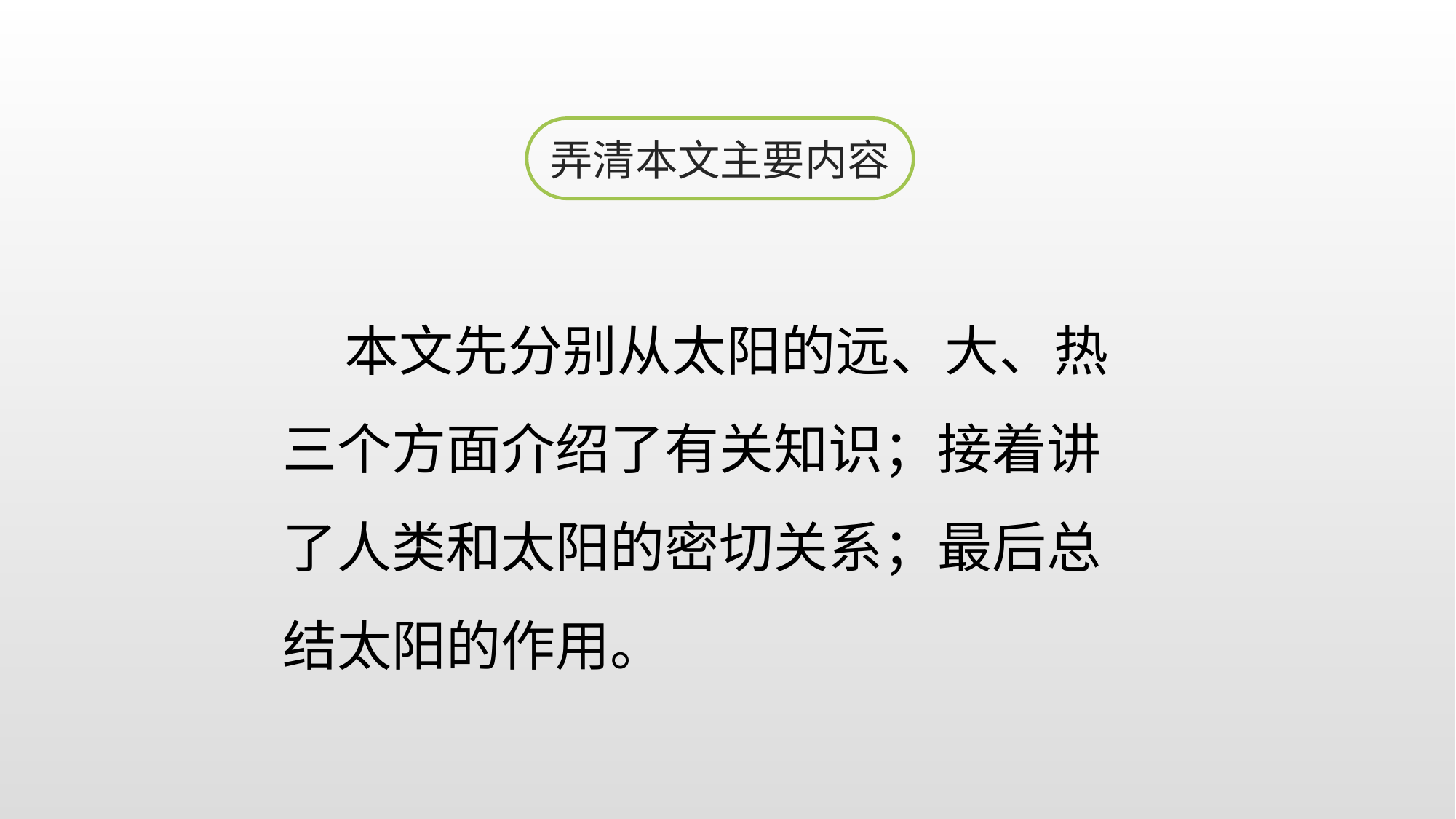

弄清本文主要内容
    本文先分别从太阳的远、大、热三个方面介绍了有关知识；接着讲了人类和太阳的密切关系；最后总结太阳的作用。